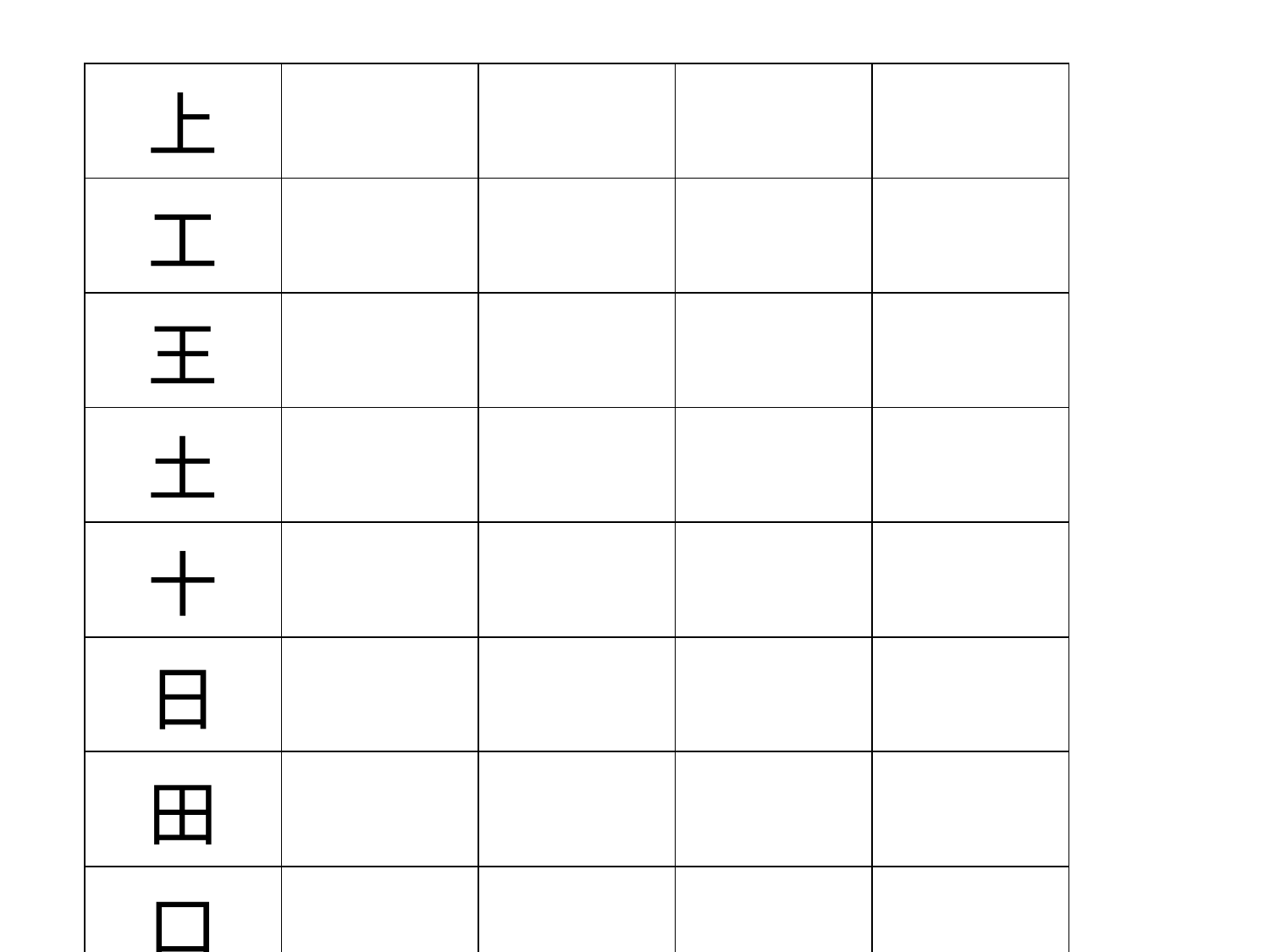

| 上 |  |  |  |  |
| --- | --- | --- | --- | --- |
| 工 |  |  |  |  |
| 王 |  |  |  |  |
| 土 |  |  |  |  |
| 十 |  |  |  |  |
| 日 |  |  |  |  |
| 田 |  |  |  |  |
| 口 |  |  |  |  |